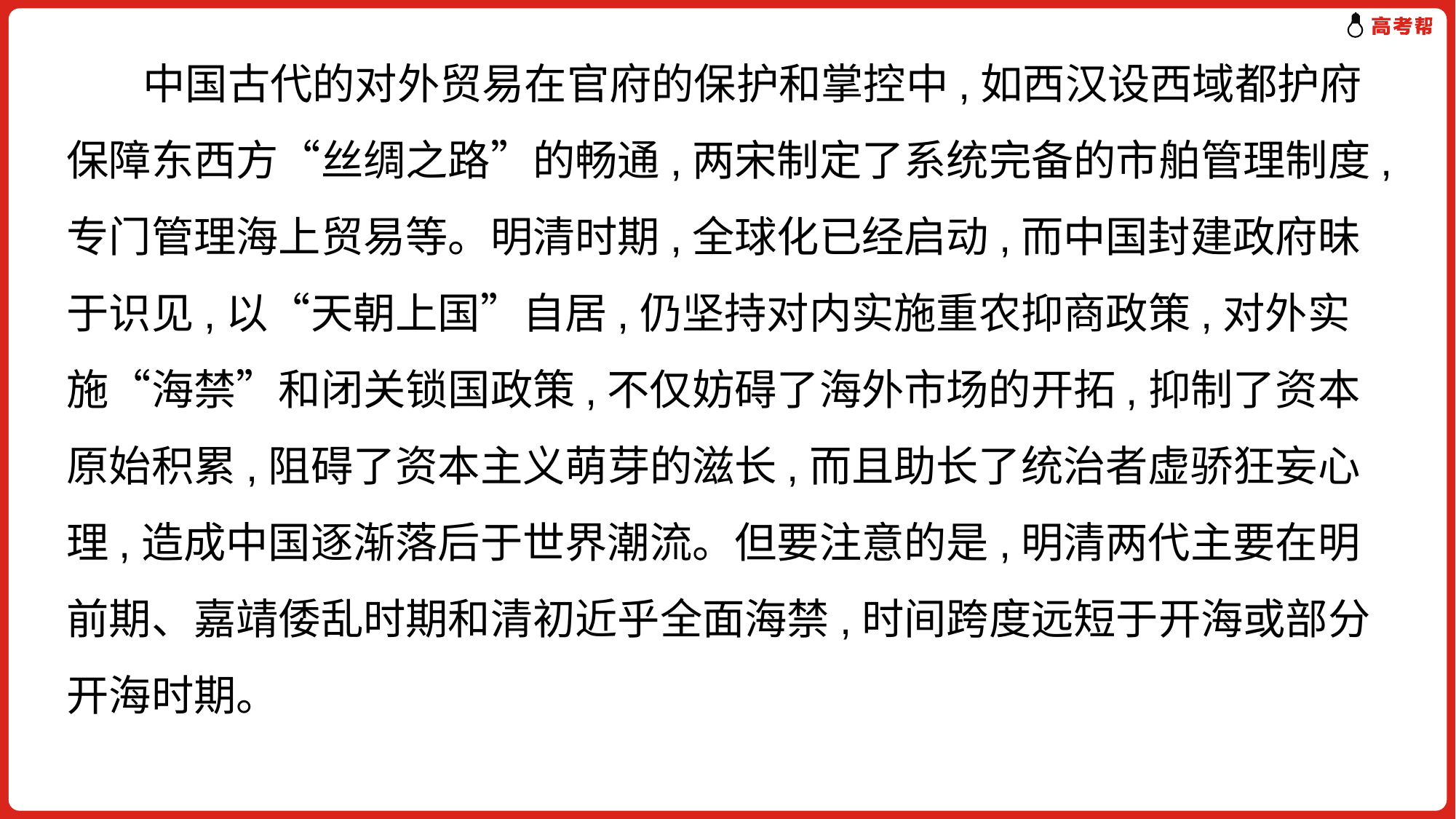

中国古代的对外贸易在官府的保护和掌控中,如西汉设西域都护府保障东西方“丝绸之路”的畅通,两宋制定了系统完备的市舶管理制度,专门管理海上贸易等。明清时期,全球化已经启动,而中国封建政府昧于识见,以“天朝上国”自居,仍坚持对内实施重农抑商政策,对外实施“海禁”和闭关锁国政策,不仅妨碍了海外市场的开拓,抑制了资本原始积累,阻碍了资本主义萌芽的滋长,而且助长了统治者虚骄狂妄心理,造成中国逐渐落后于世界潮流。但要注意的是,明清两代主要在明前期、嘉靖倭乱时期和清初近乎全面海禁,时间跨度远短于开海或部分开海时期。